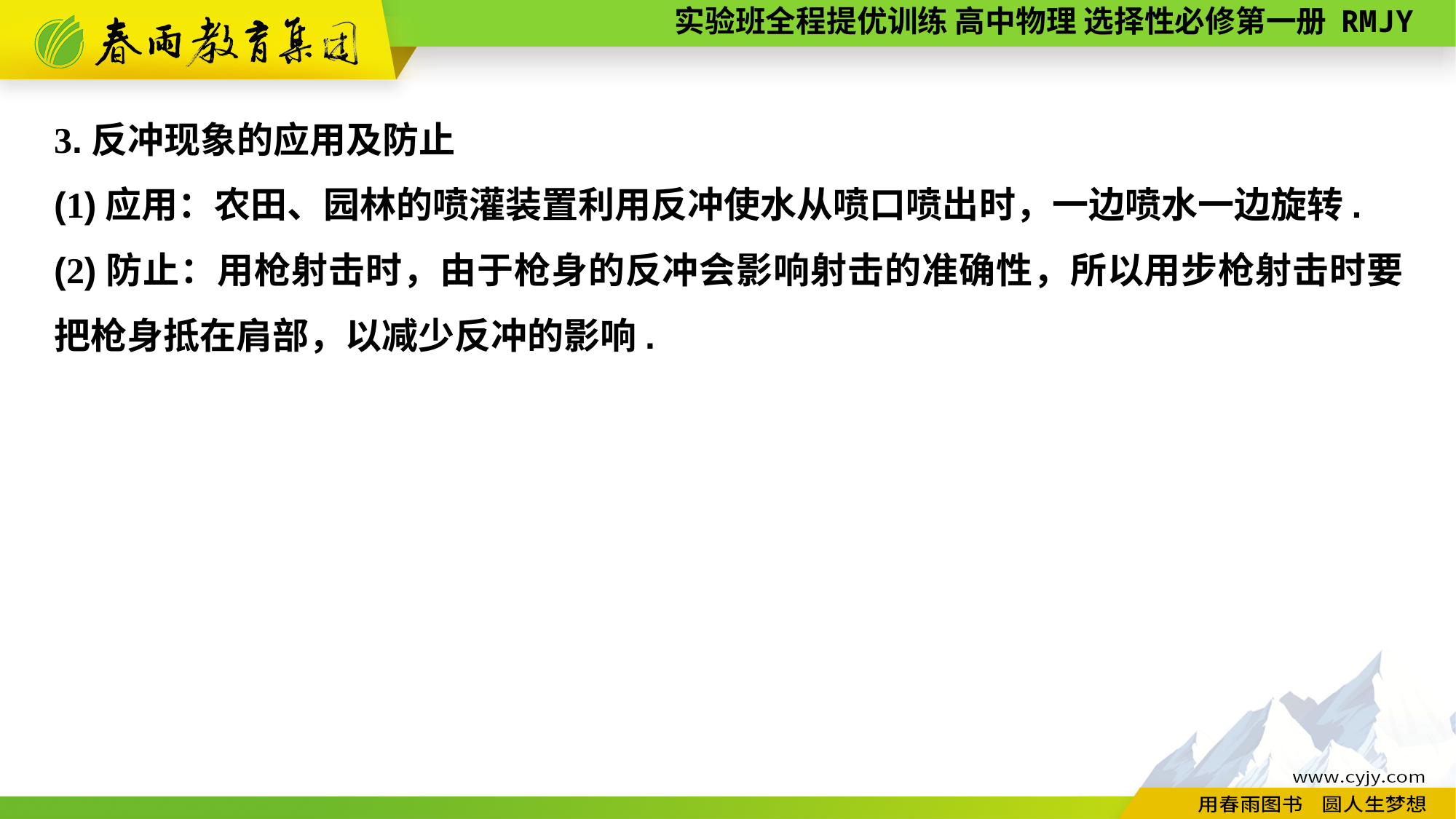

3.反冲现象的应用及防止
(1)应用：农田、园林的喷灌装置利用反冲使水从喷口喷出时，一边喷水一边旋转.
(2)防止：用枪射击时，由于枪身的反冲会影响射击的准确性，所以用步枪射击时要把枪身抵在肩部，以减少反冲的影响.